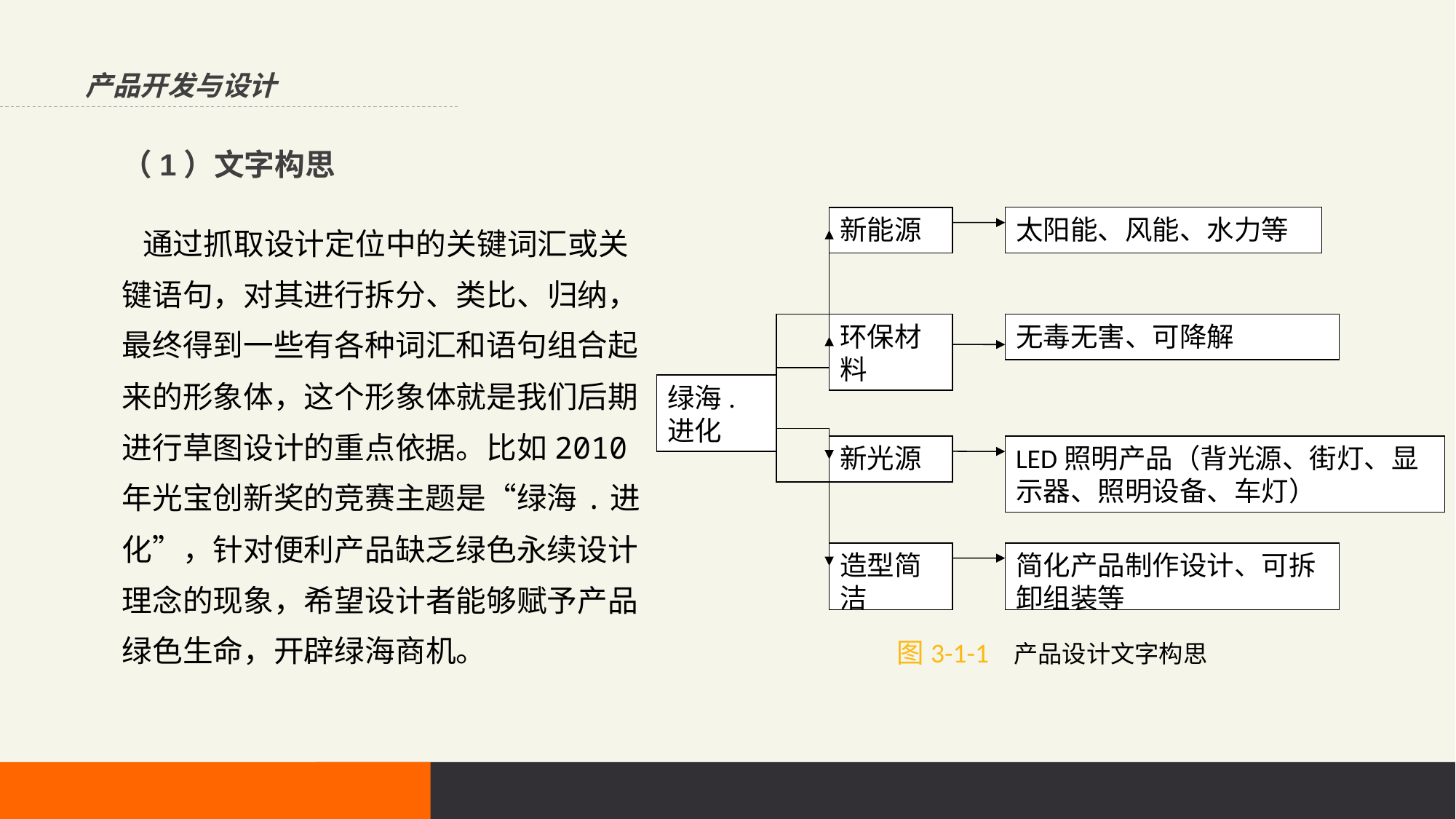

产品开发与设计
（1）文字构思

太阳能、风能、水力等

新能源

环保材料

无毒无害、可降解

绿海.进化

LED照明产品（背光源、街灯、显示器、照明设备、车灯）

新光源

造型简洁

简化产品制作设计、可拆卸组装等

  通过抓取设计定位中的关键词汇或关键语句，对其进行拆分、类比、归纳，最终得到一些有各种词汇和语句组合起来的形象体，这个形象体就是我们后期进行草图设计的重点依据。比如2010年光宝创新奖的竞赛主题是“绿海.进化”，针对便利产品缺乏绿色永续设计理念的现象，希望设计者能够赋予产品绿色生命，开辟绿海商机。

图3-1-1   产品设计文字构思